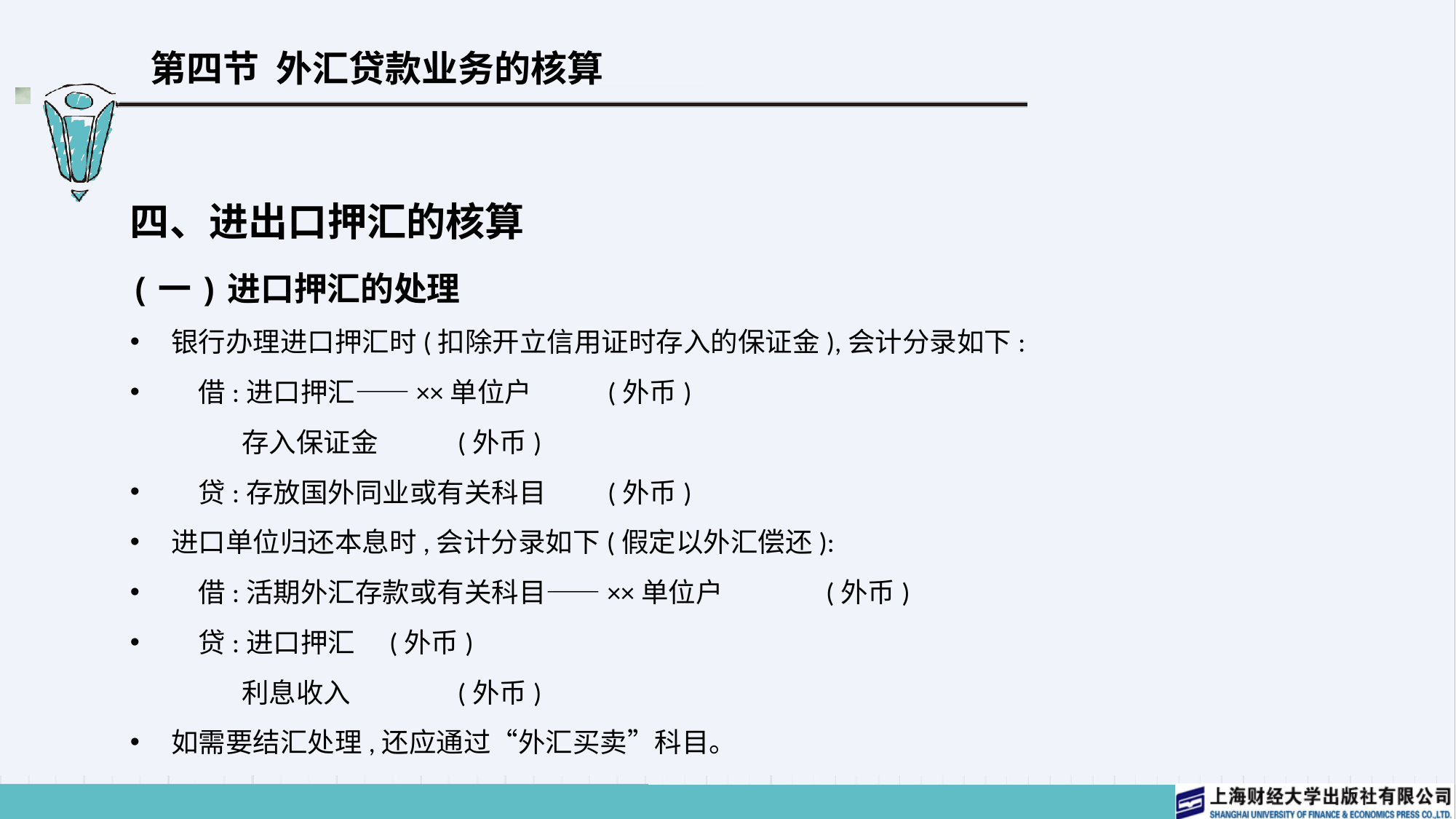

# 第四节  外汇贷款业务的核算
四、进出口押汇的核算
(一)进口押汇的处理
银行办理进口押汇时(扣除开立信用证时存入的保证金),会计分录如下:
　借:进口押汇——××单位户	(外币)
                 存入保证金	(外币)
　贷:存放国外同业或有关科目	(外币)
进口单位归还本息时,会计分录如下(假定以外汇偿还):
　借:活期外汇存款或有关科目——××单位户	(外币)
　贷:进口押汇	(外币)
                 利息收入	(外币)
如需要结汇处理,还应通过“外汇买卖”科目。